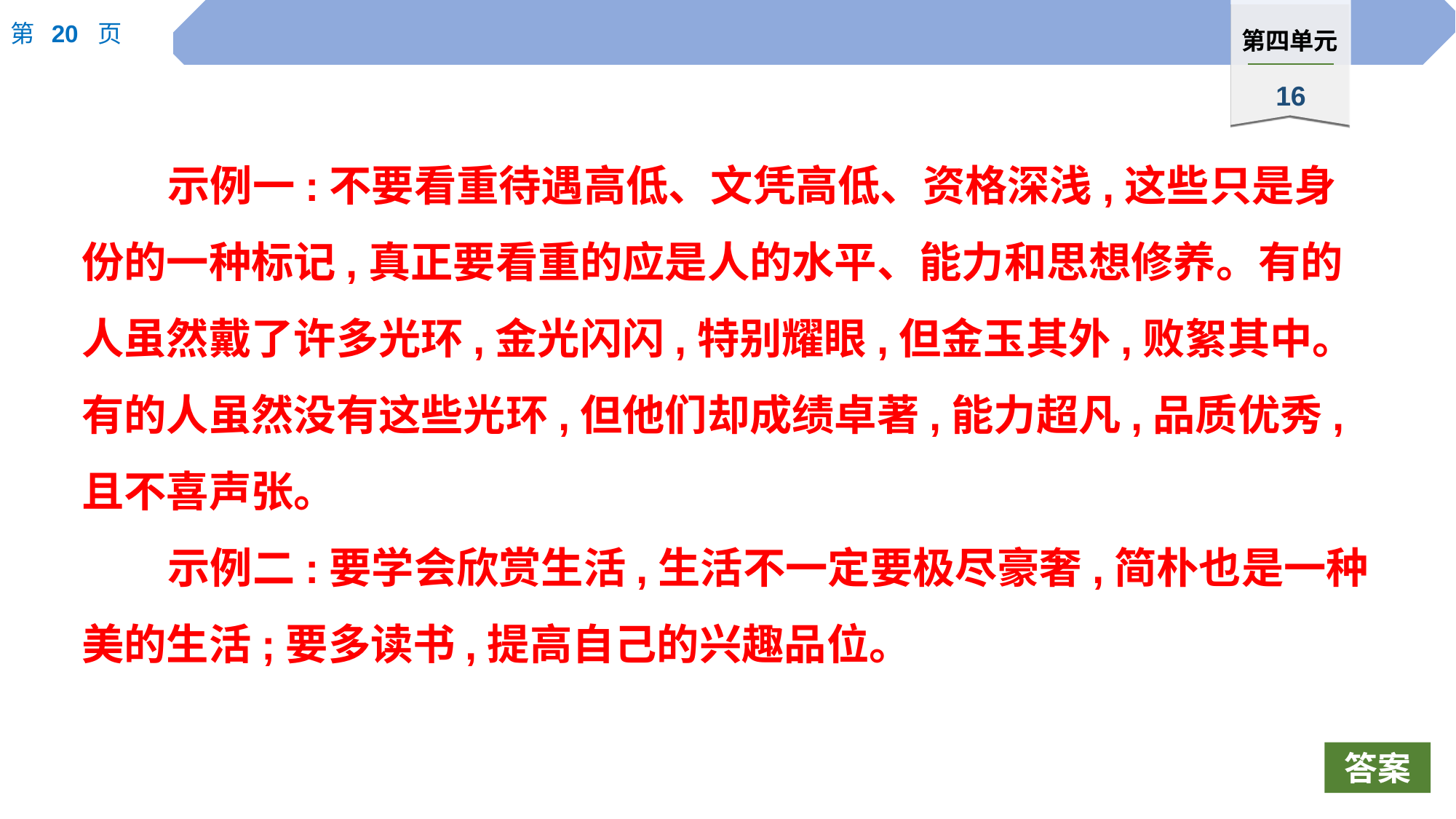

示例一:不要看重待遇高低、文凭高低、资格深浅,这些只是身份的一种标记,真正要看重的应是人的水平、能力和思想修养。有的人虽然戴了许多光环,金光闪闪,特别耀眼,但金玉其外,败絮其中。有的人虽然没有这些光环,但他们却成绩卓著,能力超凡,品质优秀,且不喜声张。
示例二:要学会欣赏生活,生活不一定要极尽豪奢,简朴也是一种美的生活;要多读书,提高自己的兴趣品位。
答案